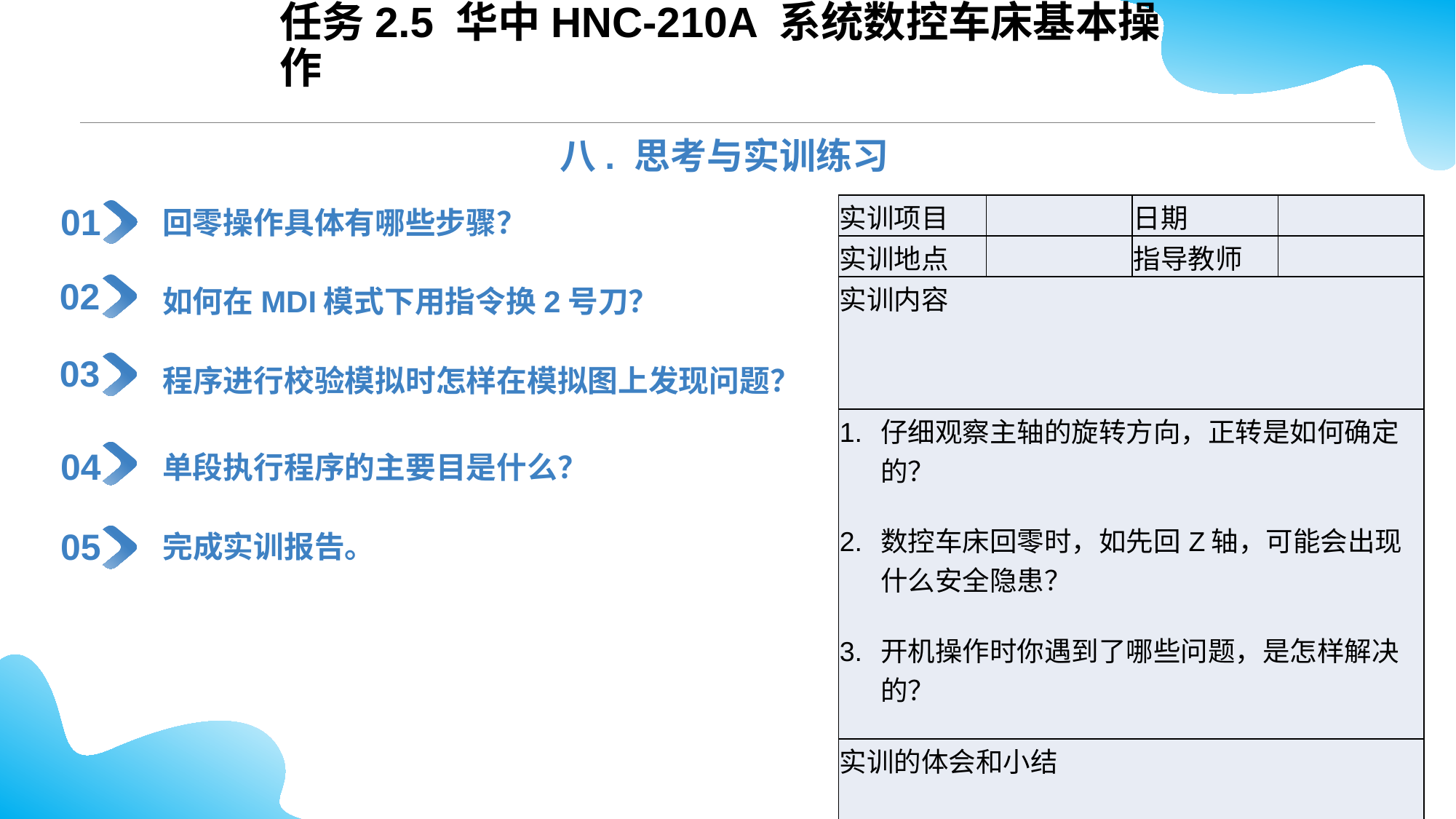

任务2.5 华中HNC-210A 系统数控车床基本操作
八. 思考与实训练习
回零操作具体有哪些步骤？
01
| 实训项目 |  | 日期 |  |
| --- | --- | --- | --- |
| 实训地点 |  | 指导教师 |  |
| 实训内容 |  |  |  |
| 仔细观察主轴的旋转方向，正转是如何确定的？ 数控车床回零时，如先回Z轴，可能会出现什么安全隐患？ 开机操作时你遇到了哪些问题，是怎样解决的？ |  |  |  |
| 实训的体会和小结 |  |  |  |

如何在MDI模式下用指令换2号刀？
02

程序进行校验模拟时怎样在模拟图上发现问题？
03

单段执行程序的主要目是什么？
04

完成实训报告。
05